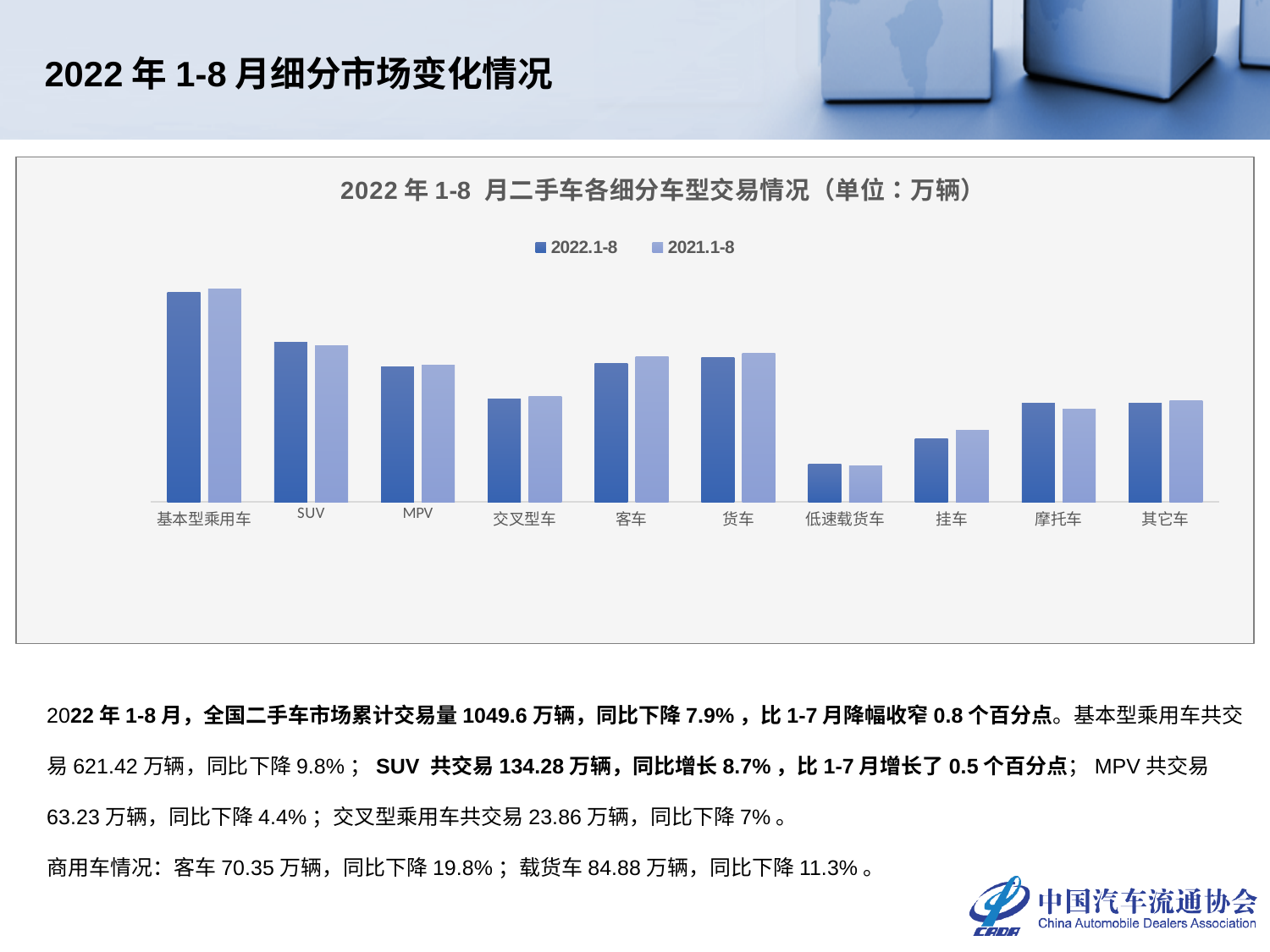

2022年1-8月细分市场变化情况

### Chart: 2022年1-8	月二手车各细分车型交易情况（单位：万辆）

| Category | 2022.1-8 | 2021.1-8 |
|---|---|---|
| 基本型乘用车 | 621.4206 | 688.9132 |
| SUV | 134.2773 | 123.5435 |
| MPV | 63.2322 | 66.1271 |
| 交叉型车 | 23.8553 | 25.6517 |
| 客车 | 70.3504 | 87.6862 |
| 货车 | 84.8777 | 95.7209 |
| 低速载货车 | 3.1554 | 3.0562 |
| 挂车 | 7.0072 | 8.938 |
| 摩托车 | 20.8151 | 17.2851 |
| 其它车 | 20.6129 | 22.227 |
2022年1-8月，全国二手车市场累计交易量1049.6万辆，同比下降7.9%，比1-7月降幅收窄0.8个百分点。基本型乘用车共交易621.42万辆，同比下降9.8%；SUV 共交易134.28万辆，同比增长8.7%，比1-7月增长了0.5个百分点；MPV共交易63.23万辆，同比下降4.4%；交叉型乘用车共交易23.86万辆，同比下降7%。
商用车情况：客车70.35万辆，同比下降19.8%；载货车84.88万辆，同比下降11.3%。